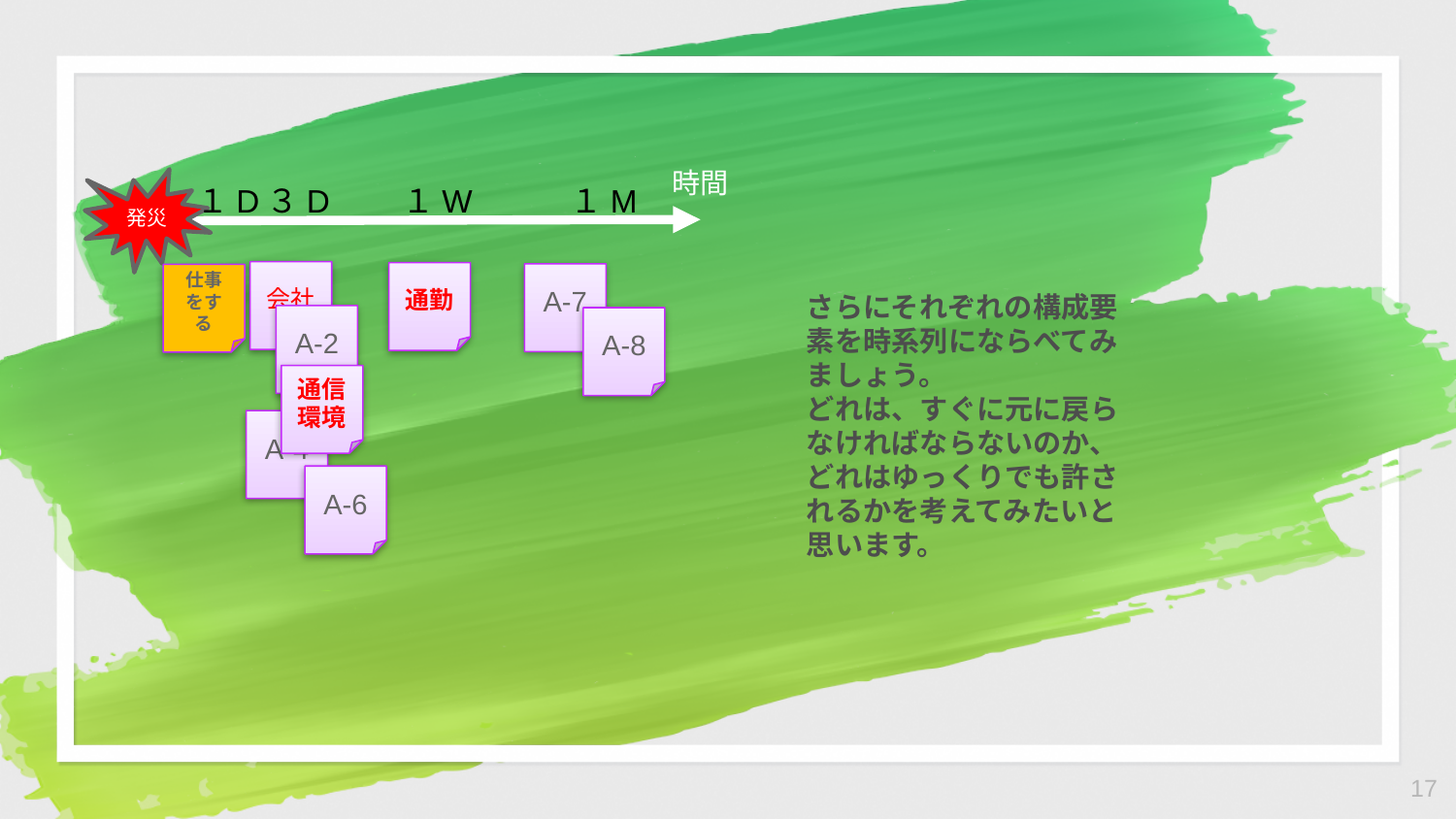

時間
発災
１D
３D
１W
１M
会社
通勤
A-7
仕事をする
さらにそれぞれの構成要素を時系列にならべてみましょう。
どれは、すぐに元に戻らなければならないのか、どれはゆっくりでも許されるかを考えてみたいと思います。
A-2
A-8
通信環境
A-4
A-6
17